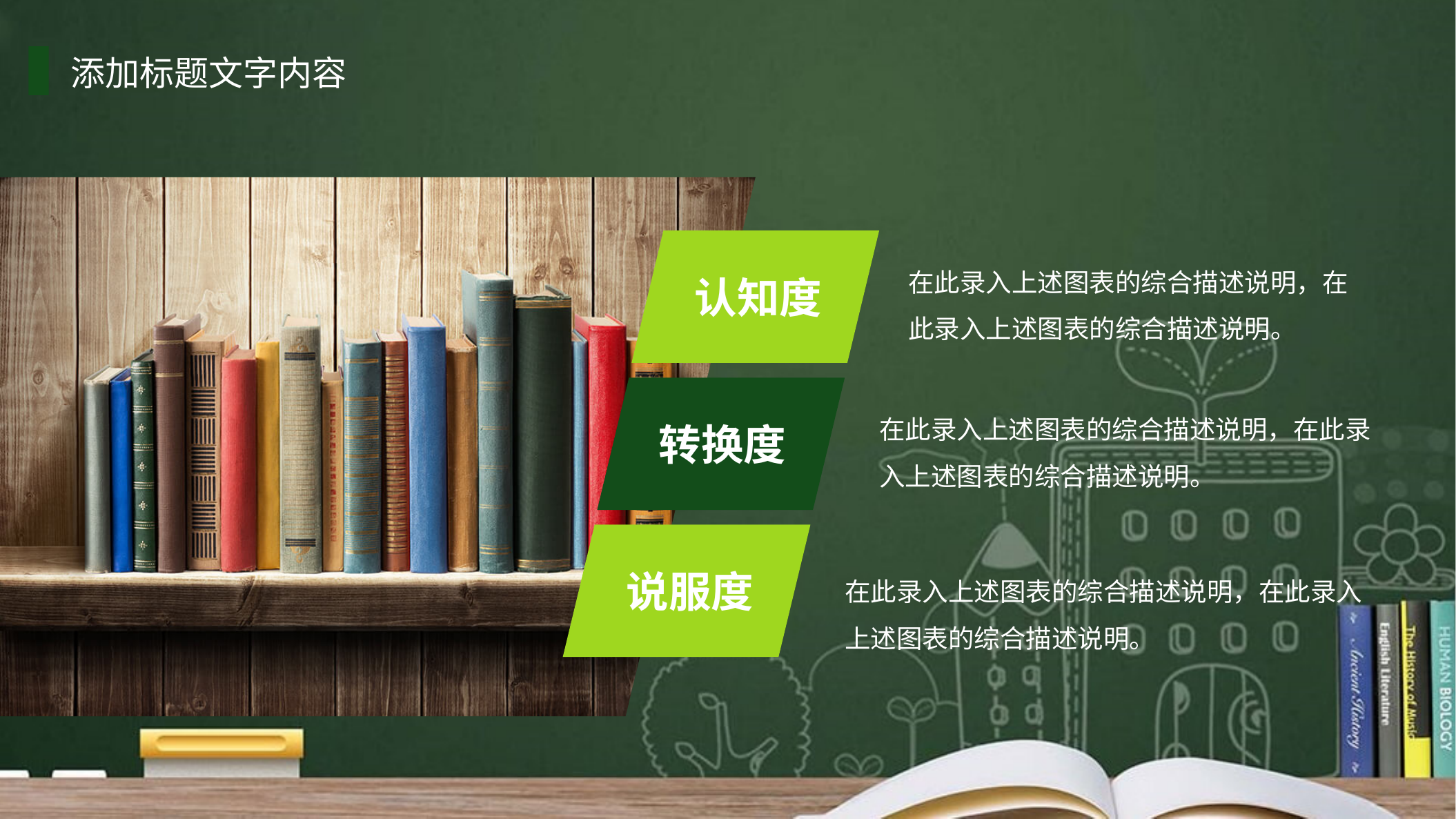

添加标题文字内容

认知度
在此录入上述图表的综合描述说明，在此录入上述图表的综合描述说明。

转换度
在此录入上述图表的综合描述说明，在此录入上述图表的综合描述说明。

说服度
在此录入上述图表的综合描述说明，在此录入上述图表的综合描述说明。